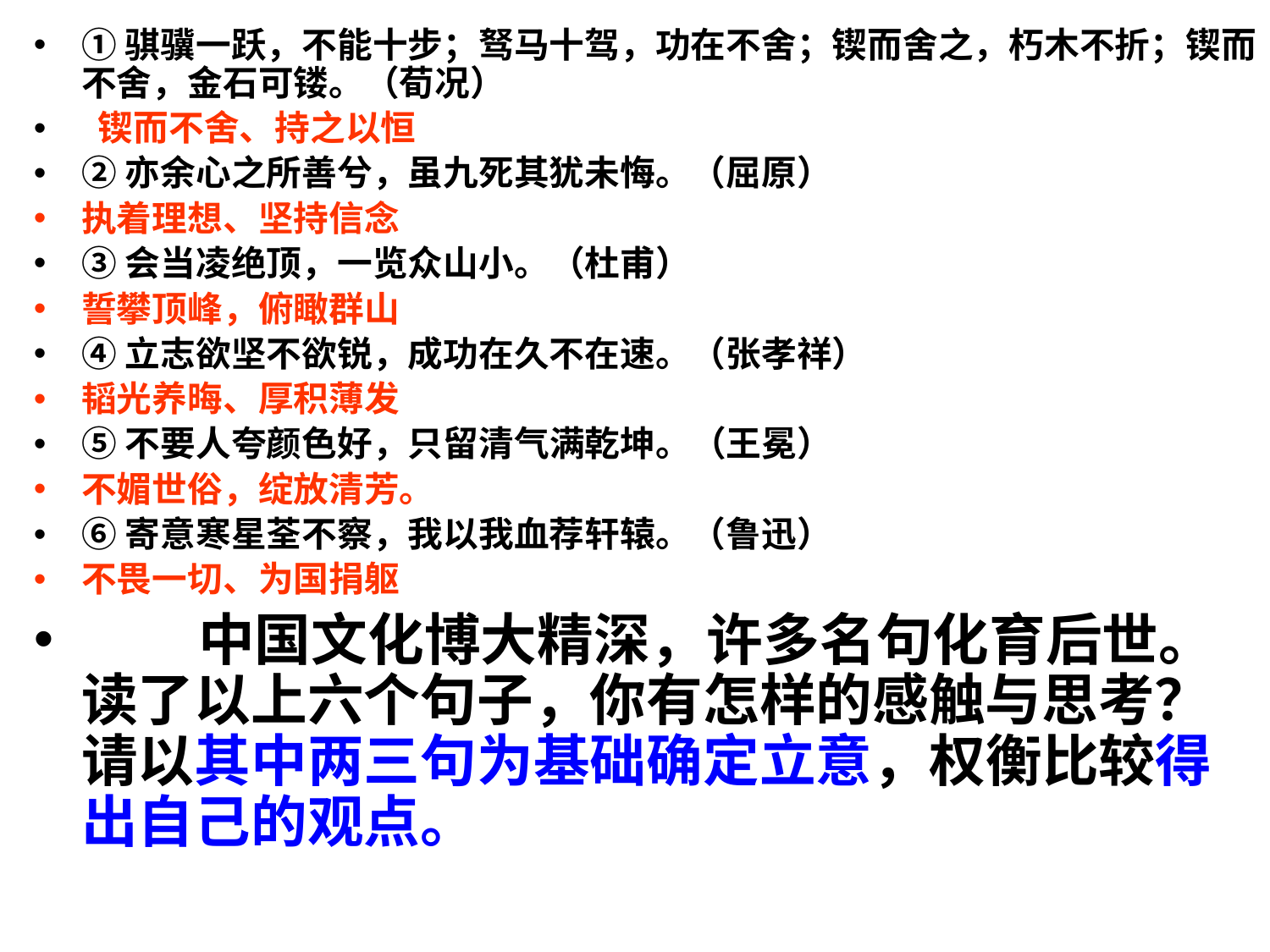

①骐骥一跃，不能十步；驽马十驾，功在不舍；锲而舍之，朽木不折；锲而不舍，金石可镂。（荀况）
 锲而不舍、持之以恒
②亦余心之所善兮，虽九死其犹未悔。（屈原）
执着理想、坚持信念
③会当凌绝顶，一览众山小。（杜甫）
誓攀顶峰，俯瞰群山
④立志欲坚不欲锐，成功在久不在速。（张孝祥）
韬光养晦、厚积薄发
⑤不要人夸颜色好，只留清气满乾坤。（王冕）
不媚世俗，绽放清芳。
⑥寄意寒星荃不察，我以我血荐轩辕。（鲁迅）
不畏一切、为国捐躯
        中国文化博大精深，许多名句化育后世。读了以上六个句子，你有怎样的感触与思考？请以其中两三句为基础确定立意，权衡比较得出自己的观点。